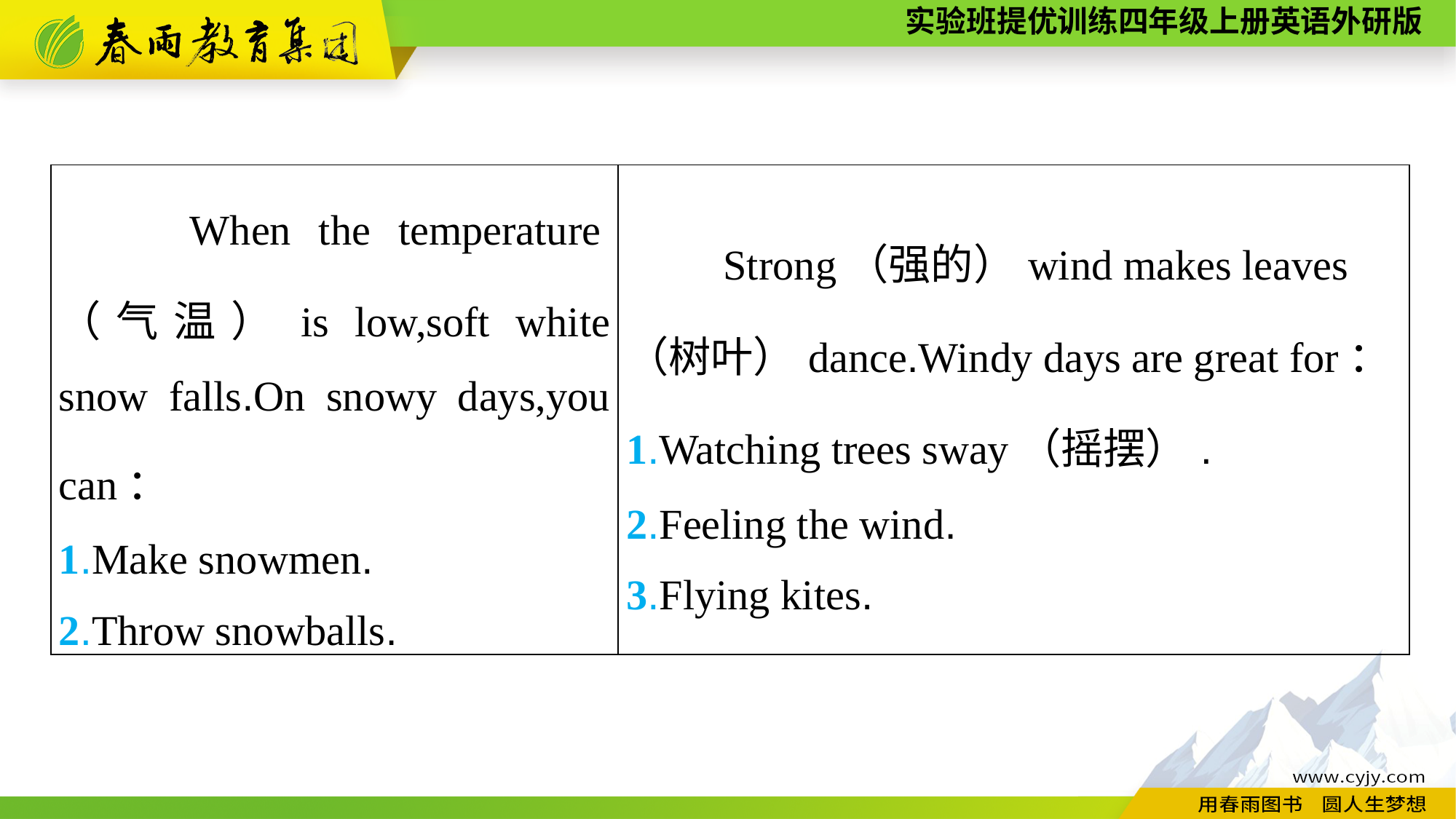

| When the temperature（气温）is low,soft white snow falls.On snowy days,you can： 1.Make snowmen. 2.Throw snowballs. | Strong（强的）wind makes leaves（树叶）dance.Windy days are great for： 1.Watching trees sway（摇摆）. 2.Feeling the wind. 3.Flying kites. |
| --- | --- |